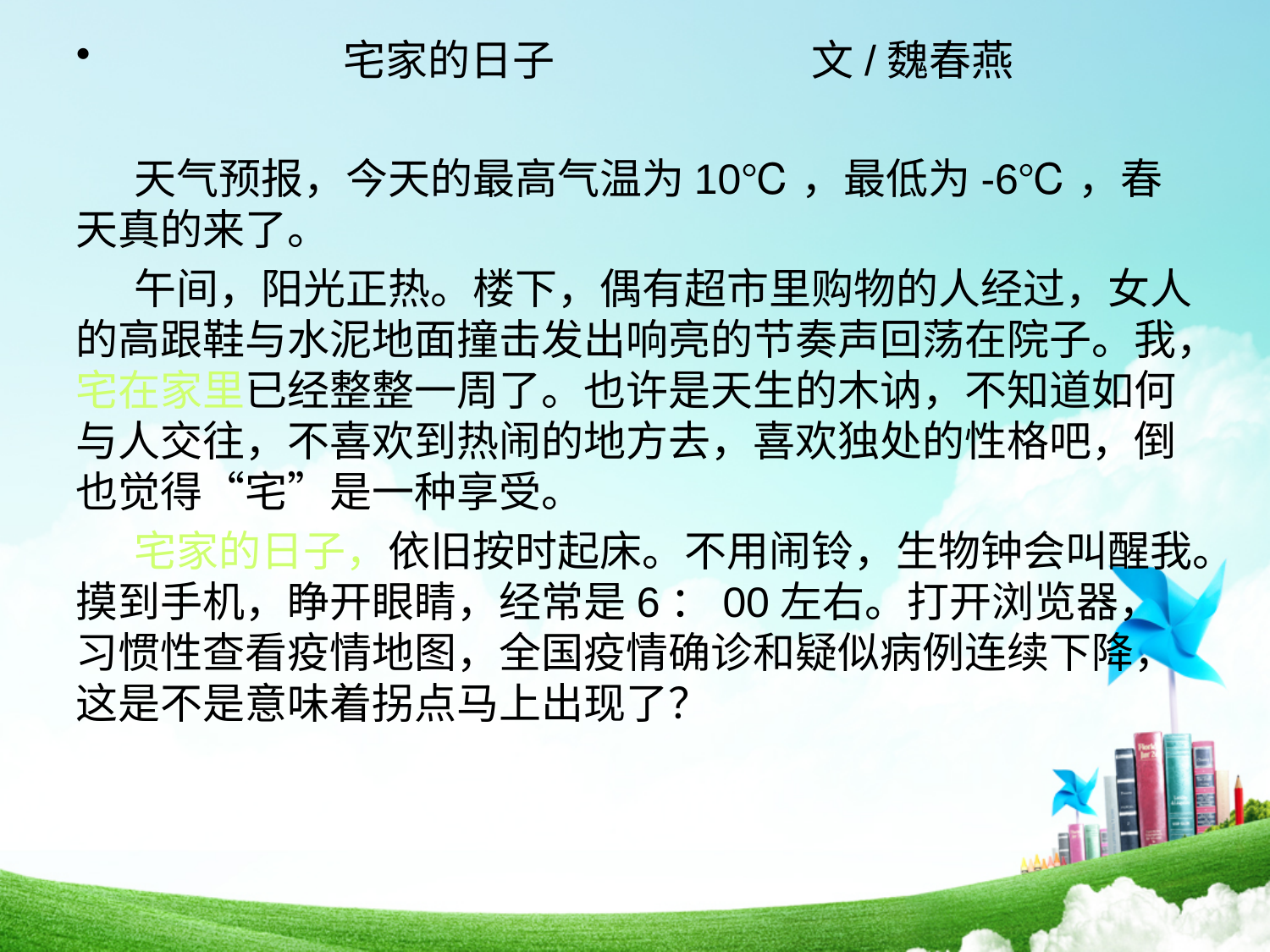

宅家的日子                           文/魏春燕

     天气预报，今天的最高气温为10℃，最低为-6℃，春天真的来了。
     午间，阳光正热。楼下，偶有超市里购物的人经过，女人的高跟鞋与水泥地面撞击发出响亮的节奏声回荡在院子。我，宅在家里已经整整一周了。也许是天生的木讷，不知道如何与人交往，不喜欢到热闹的地方去，喜欢独处的性格吧，倒也觉得“宅”是一种享受。
     宅家的日子，依旧按时起床。不用闹铃，生物钟会叫醒我。摸到手机，睁开眼睛，经常是6：00左右。打开浏览器，习惯性查看疫情地图，全国疫情确诊和疑似病例连续下降，这是不是意味着拐点马上出现了？